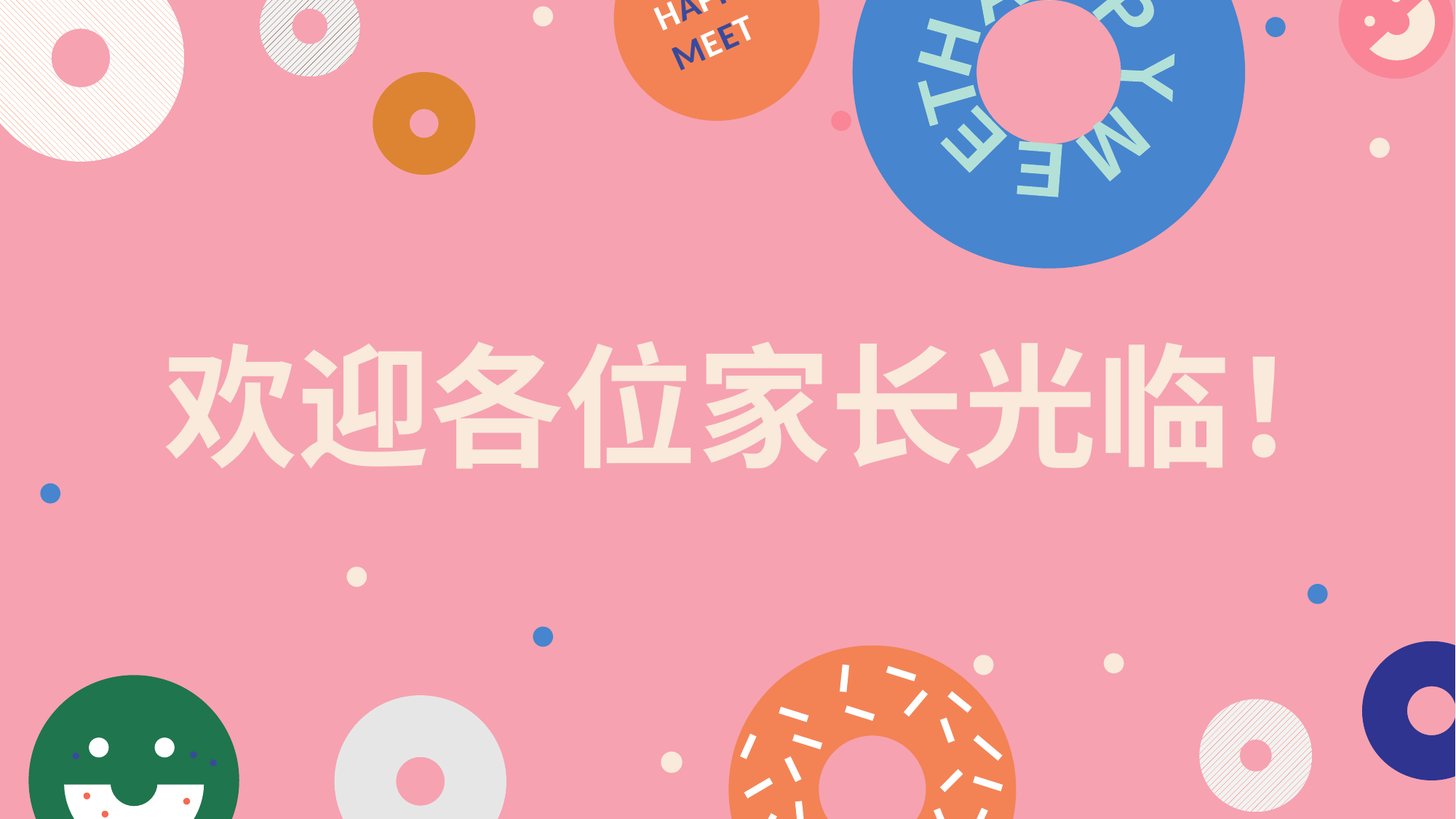

H A P P Y M E ET

HAPPY
MEET

欢迎各位家长光临！